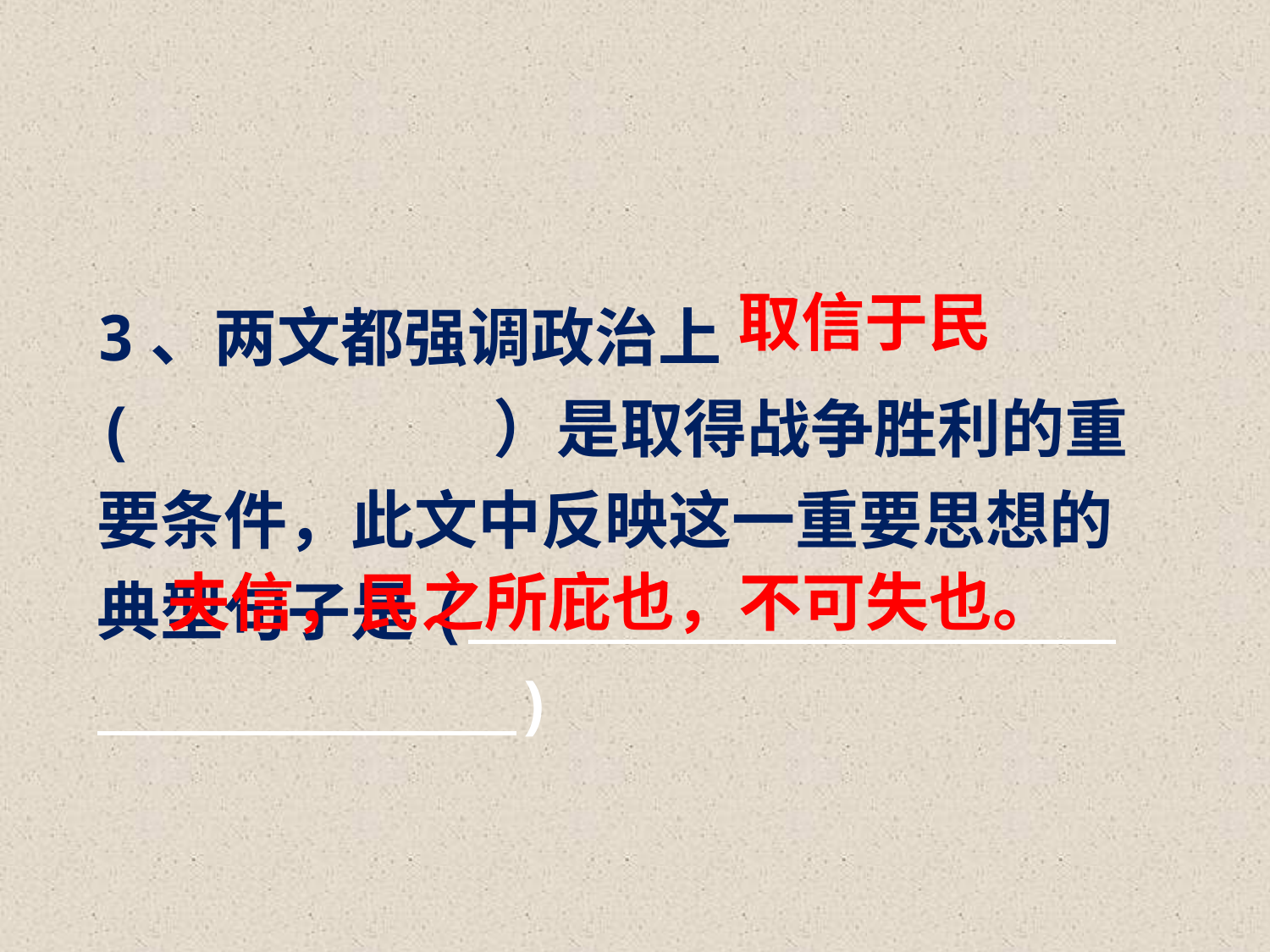

3、两文都强调政治上(         ）是取得战争胜利的重要条件，此文中反映这一重要思想的典型句子是(                             )
取信于民
夫信，民之所庇也，不可失也。